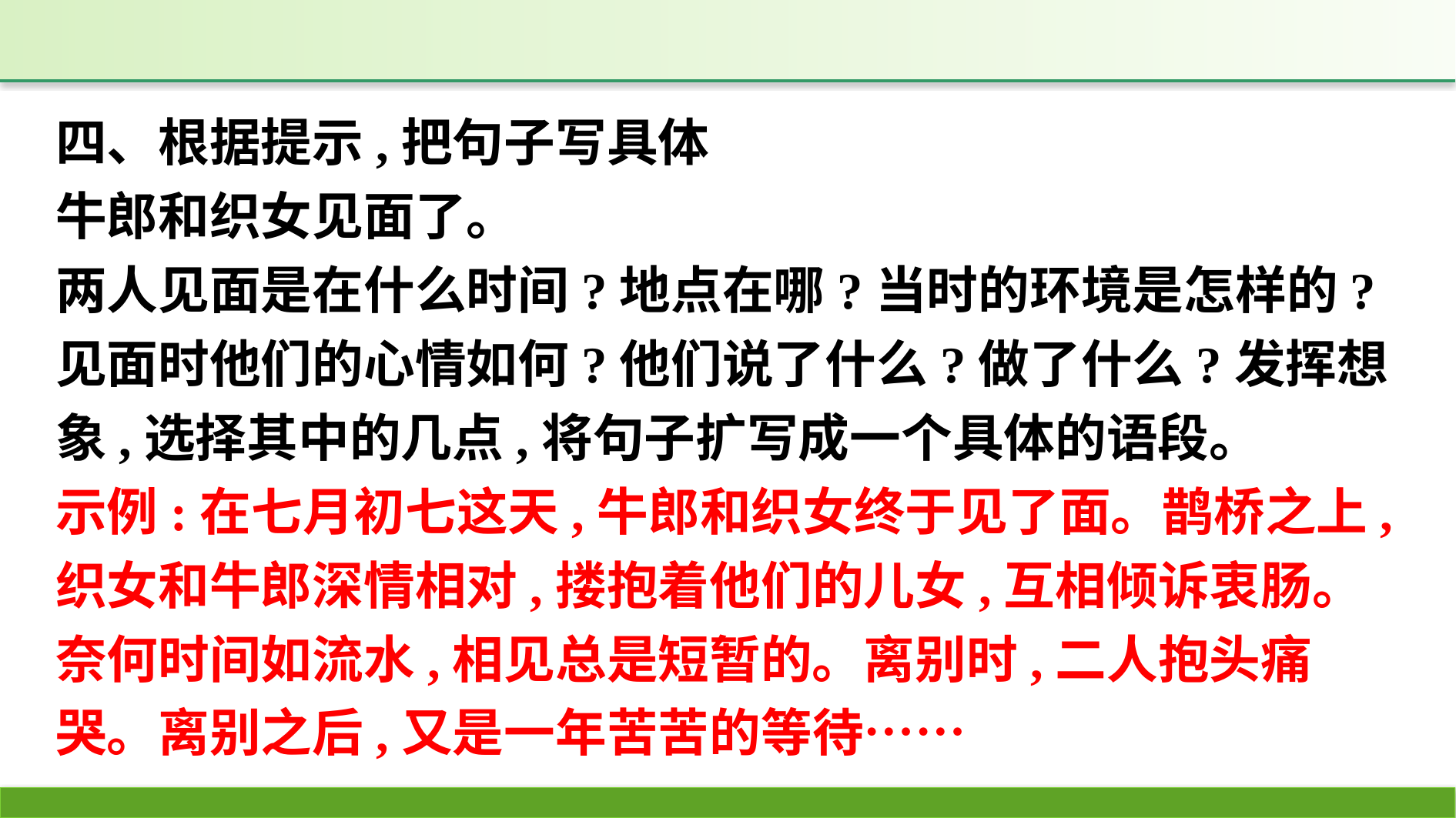

四、根据提示,把句子写具体
牛郎和织女见面了。
两人见面是在什么时间?地点在哪?当时的环境是怎样的?见面时他们的心情如何?他们说了什么?做了什么?发挥想象,选择其中的几点,将句子扩写成一个具体的语段。
示例:在七月初七这天,牛郎和织女终于见了面。鹊桥之上,织女和牛郎深情相对,搂抱着他们的儿女,互相倾诉衷肠。奈何时间如流水,相见总是短暂的。离别时,二人抱头痛哭。离别之后,又是一年苦苦的等待……